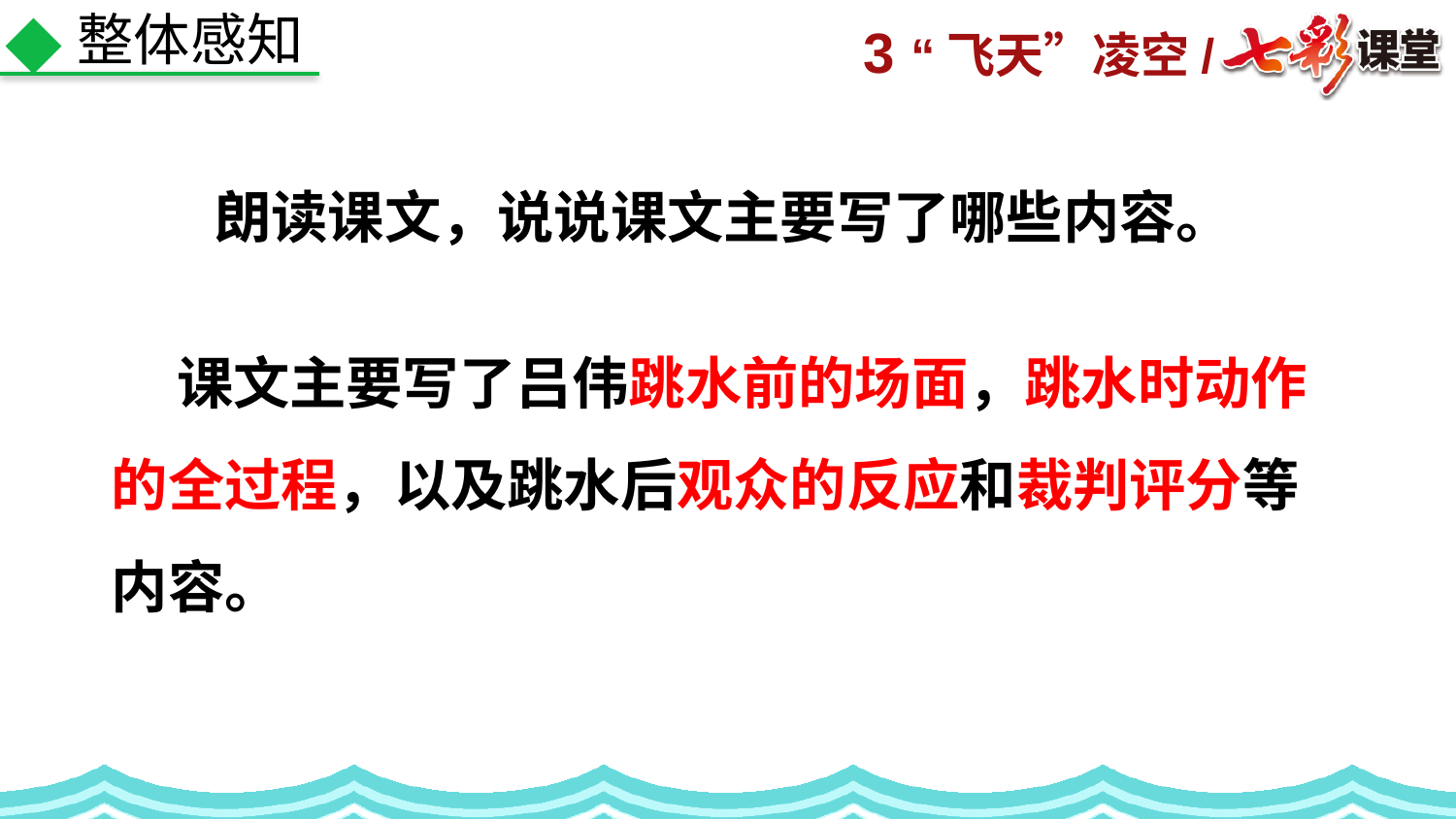

整体感知

朗读课文，说说课文主要写了哪些内容。
    课文主要写了吕伟跳水前的场面，跳水时动作的全过程，以及跳水后观众的反应和裁判评分等内容。